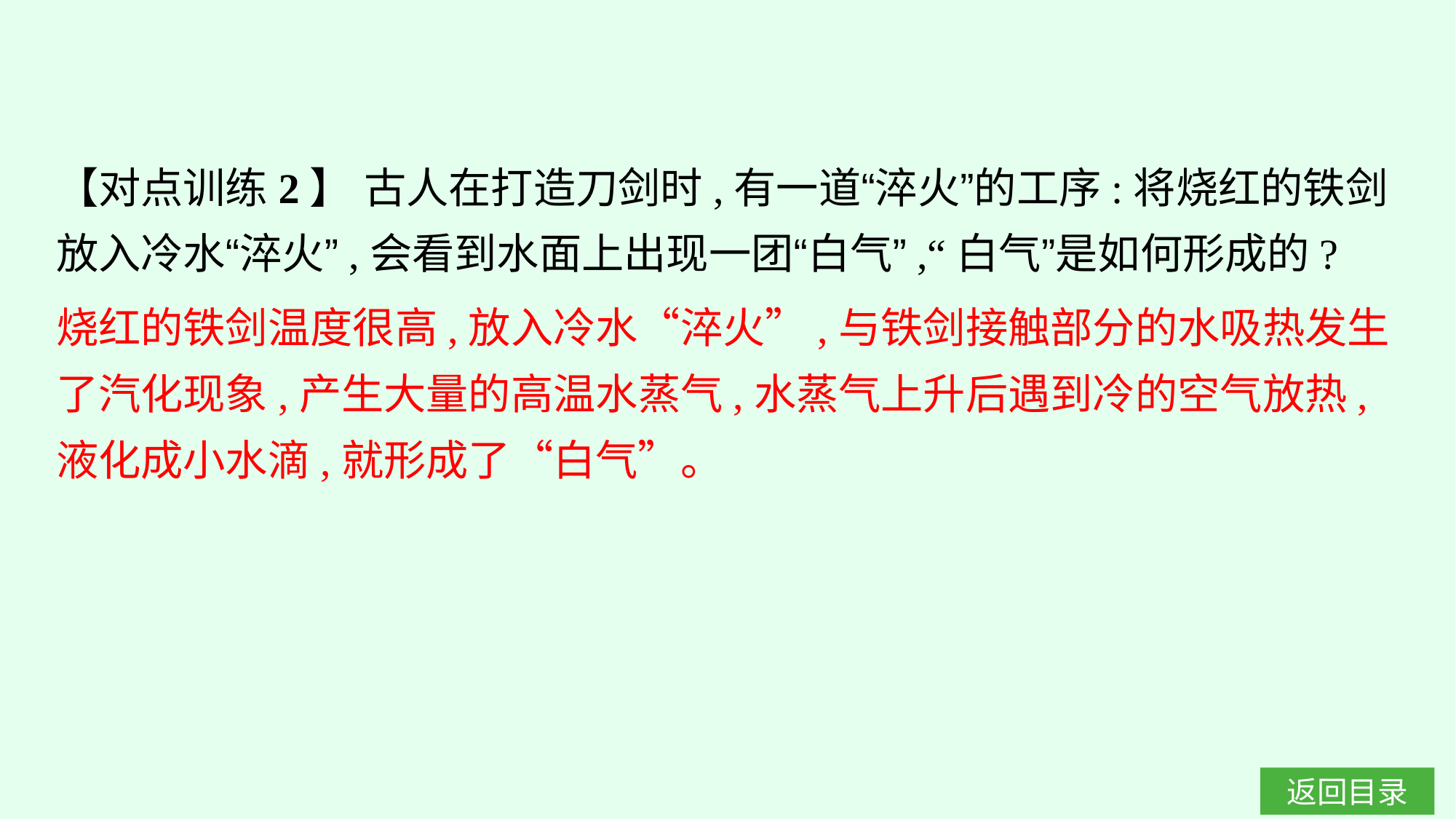

【对点训练2】 古人在打造刀剑时,有一道“淬火”的工序:将烧红的铁剑放入冷水“淬火”,会看到水面上出现一团“白气”,“白气”是如何形成的?
烧红的铁剑温度很高,放入冷水“淬火”,与铁剑接触部分的水吸热发生了汽化现象,产生大量的高温水蒸气,水蒸气上升后遇到冷的空气放热,液化成小水滴,就形成了“白气”。